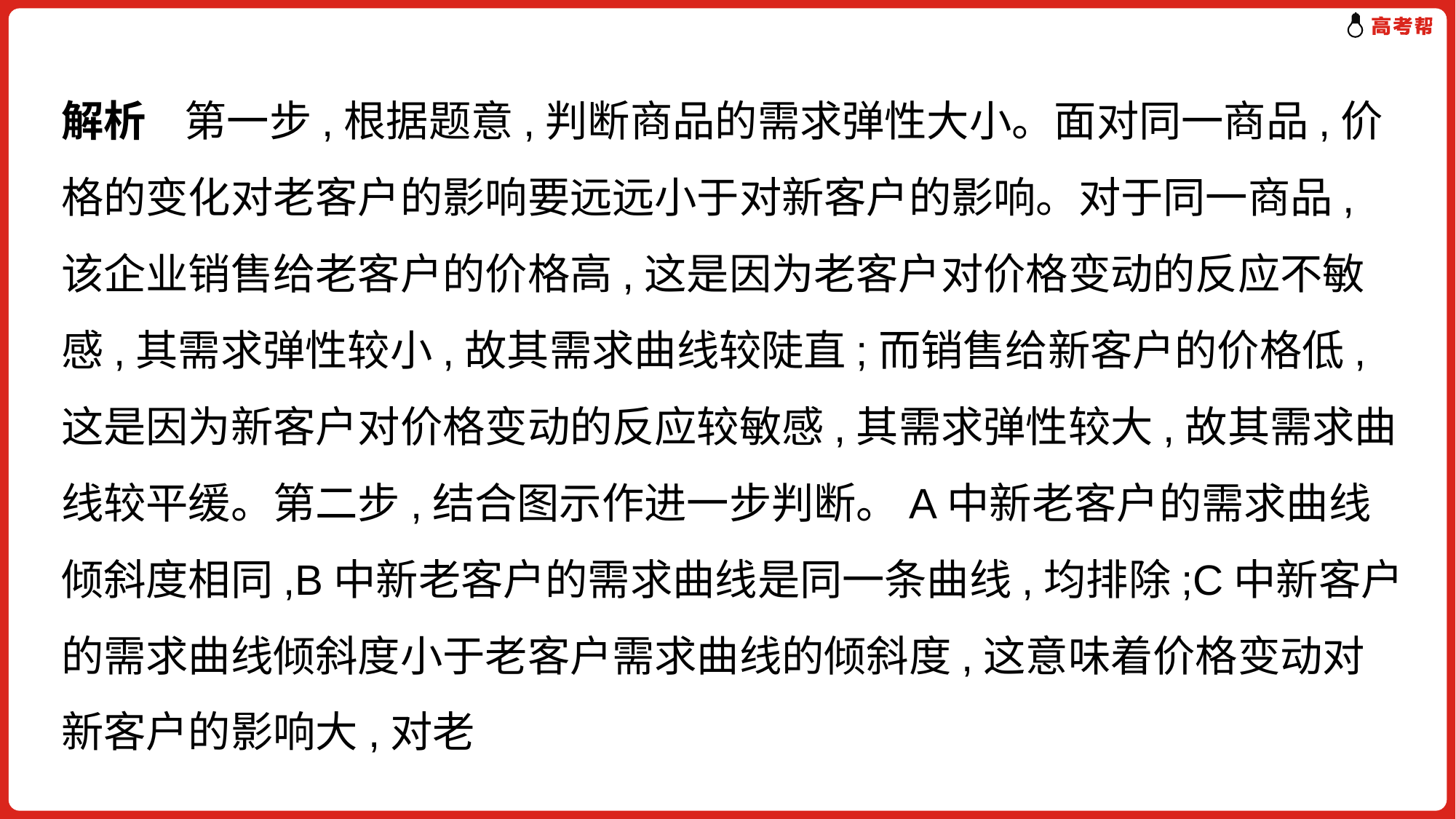

解析    第一步,根据题意,判断商品的需求弹性大小。面对同一商品,价格的变化对老客户的影响要远远小于对新客户的影响。对于同一商品,该企业销售给老客户的价格高,这是因为老客户对价格变动的反应不敏感,其需求弹性较小,故其需求曲线较陡直;而销售给新客户的价格低,这是因为新客户对价格变动的反应较敏感,其需求弹性较大,故其需求曲线较平缓。第二步,结合图示作进一步判断。A中新老客户的需求曲线倾斜度相同,B中新老客户的需求曲线是同一条曲线,均排除;C中新客户的需求曲线倾斜度小于老客户需求曲线的倾斜度,这意味着价格变动对新客户的影响大,对老